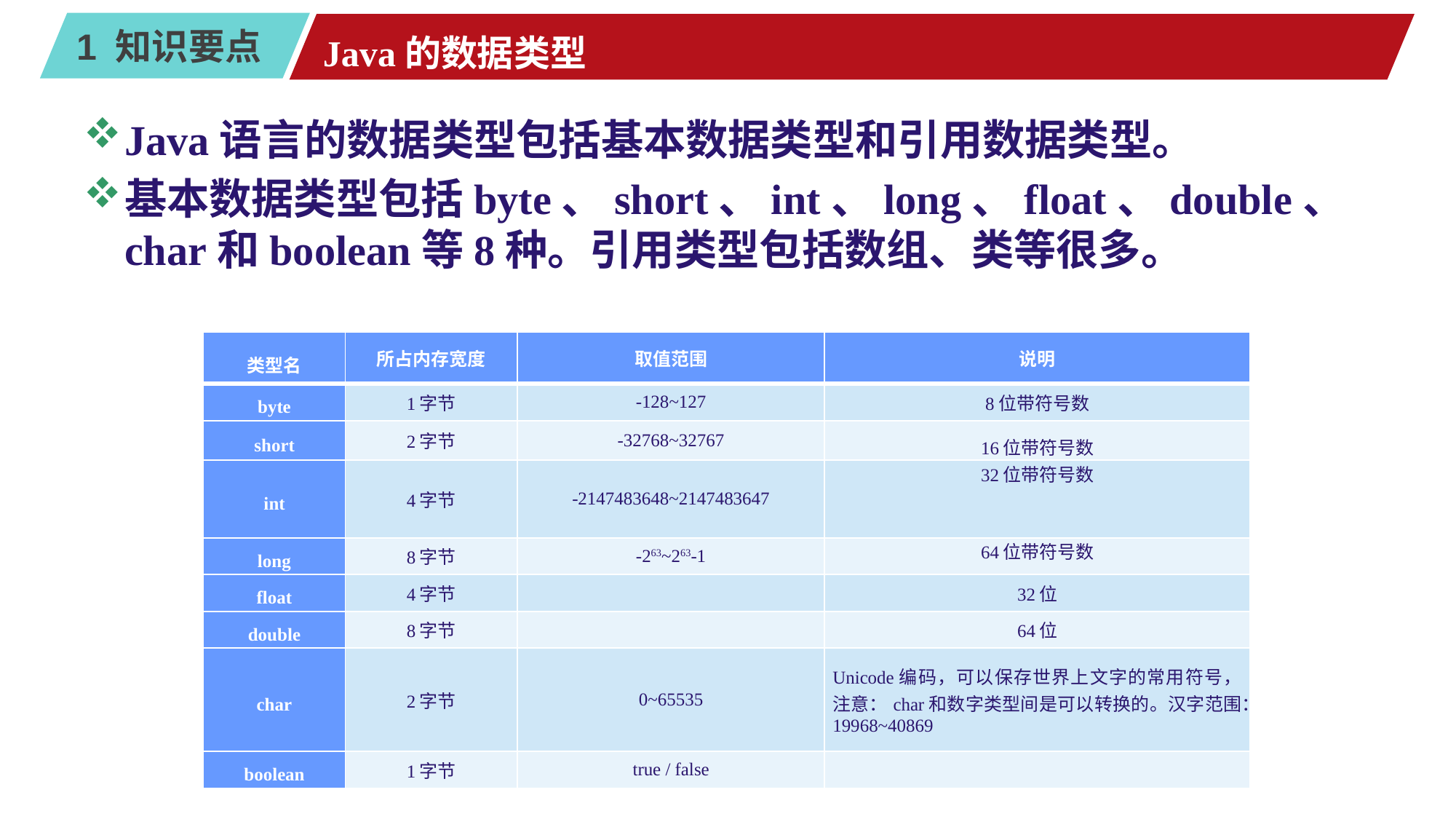

# Java的数据类型
Java语言的数据类型包括基本数据类型和引用数据类型。
基本数据类型包括byte、short、int、long、float、double、char和boolean等8种。引用类型包括数组、类等很多。

| 类型名 | 所占内存宽度 | 取值范围 | 说明 |
| --- | --- | --- | --- |
| byte | 1字节 | -128~127 | 8位带符号数 |
| short | 2字节 | -32768~32767 | 16位带符号数 |
| int | 4字节 | -2147483648~2147483647 | 32位带符号数 |
| long | 8字节 | -263~263-1 | 64位带符号数 |
| float | 4字节 |  | 32位 |
| double | 8字节 |  | 64位 |
| char | 2字节 | 0~65535 | Unicode编码，可以保存世界上文字的常用符号，注意：char和数字类型间是可以转换的。汉字范围：19968~40869 |
| boolean | 1字节 | true / false |  |